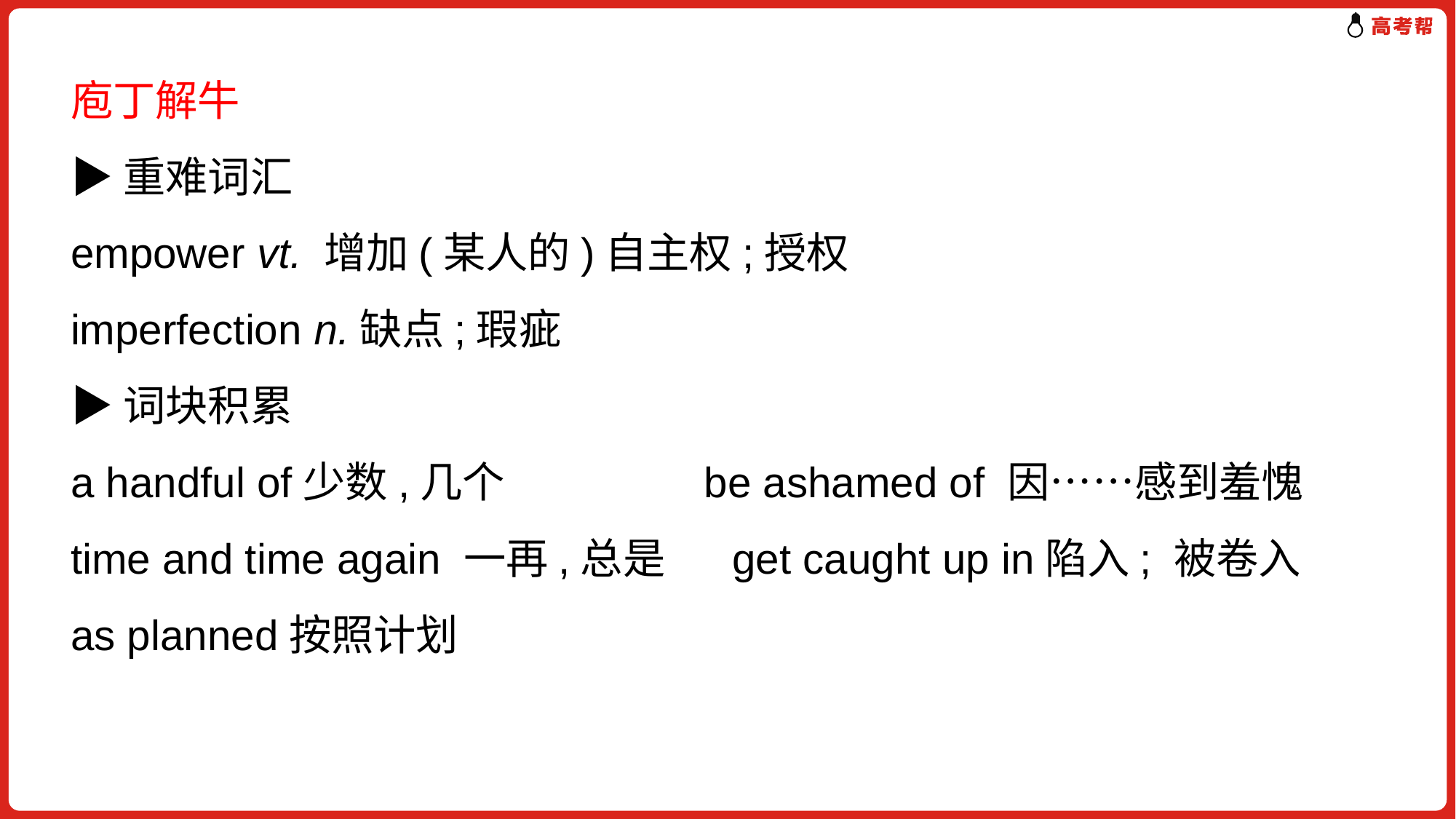

庖丁解牛
▶重难词汇
empower vt. 增加(某人的)自主权;授权
imperfection n.缺点;瑕疵
▶词块积累
a handful of少数,几个                    be ashamed of 因……感到羞愧
time and time again 一再,总是      get caught up in陷入; 被卷入
as planned按照计划